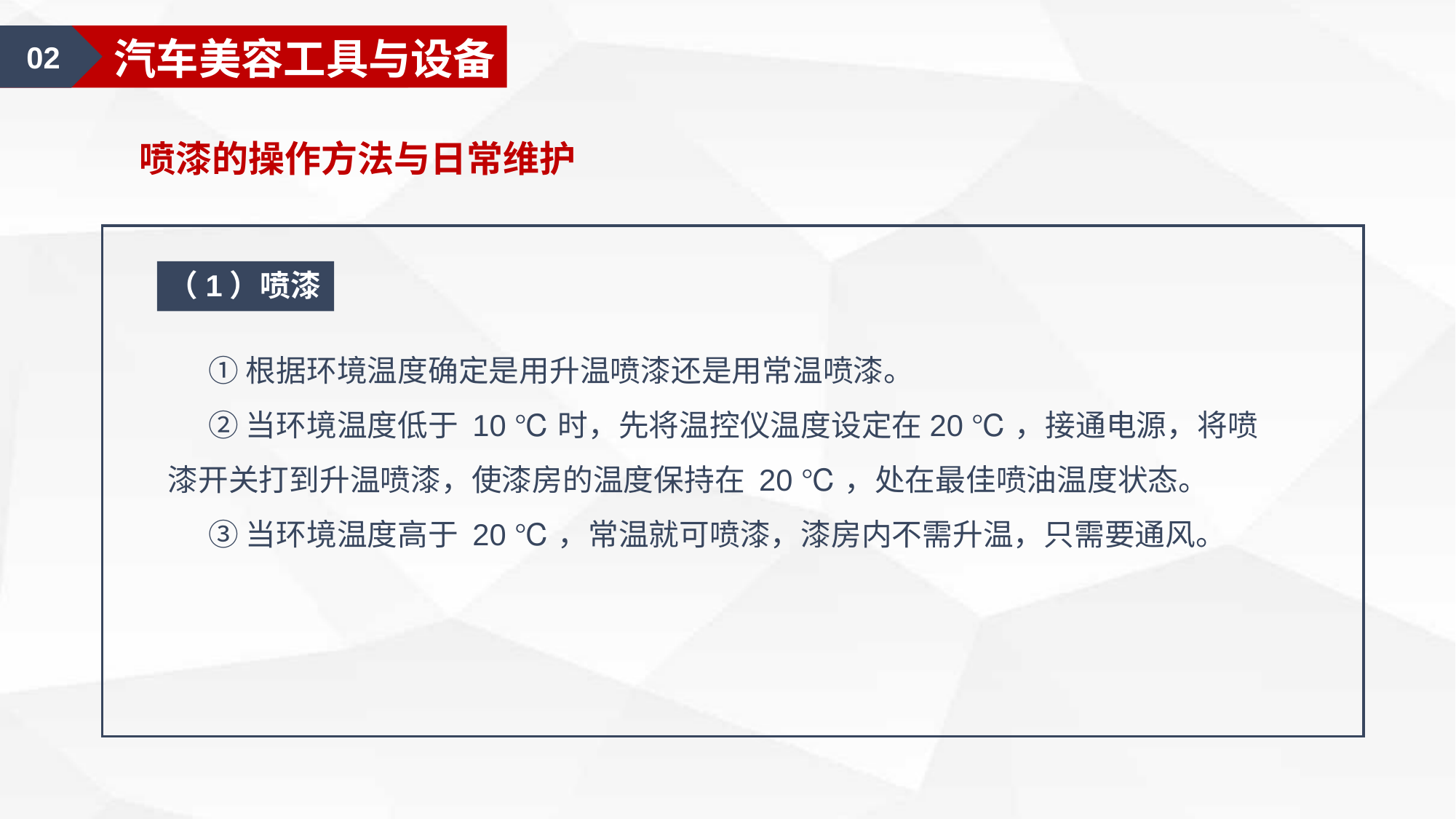

01
汽车美容认知

02
汽车美容工具与设备
喷漆的操作方法与日常维护

（1）喷漆
      ①根据环境温度确定是用升温喷漆还是用常温喷漆。
      ②当环境温度低于 10 ℃时，先将温控仪温度设定在20 ℃，接通电源，将喷漆开关打到升温喷漆，使漆房的温度保持在 20 ℃，处在最佳喷油温度状态。
      ③当环境温度高于 20 ℃，常温就可喷漆，漆房内不需升温，只需要通风。